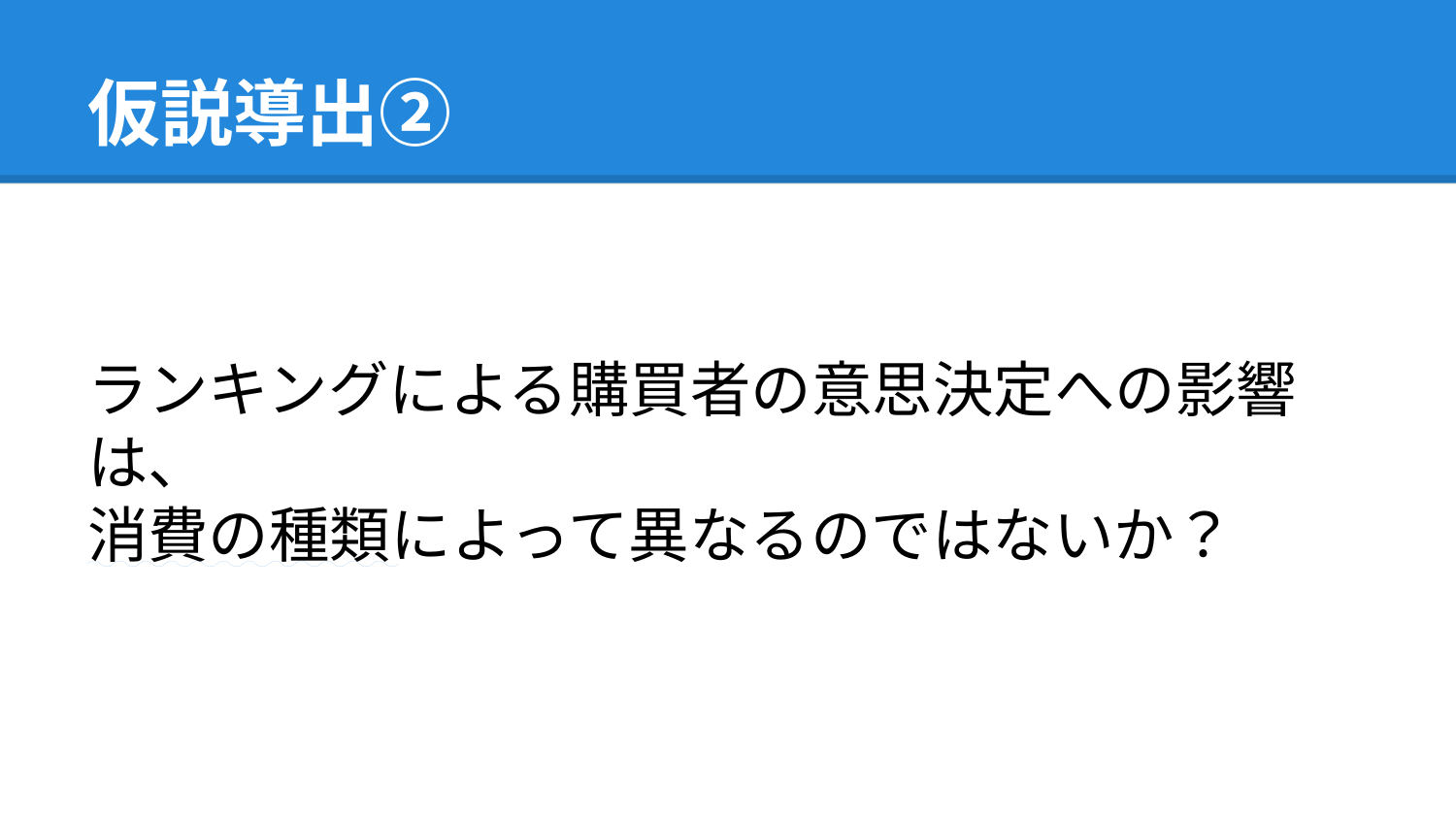

# 仮説導出②

ランキングによる購買者の意思決定への影響は、
消費の種類によって異なるのではないか？